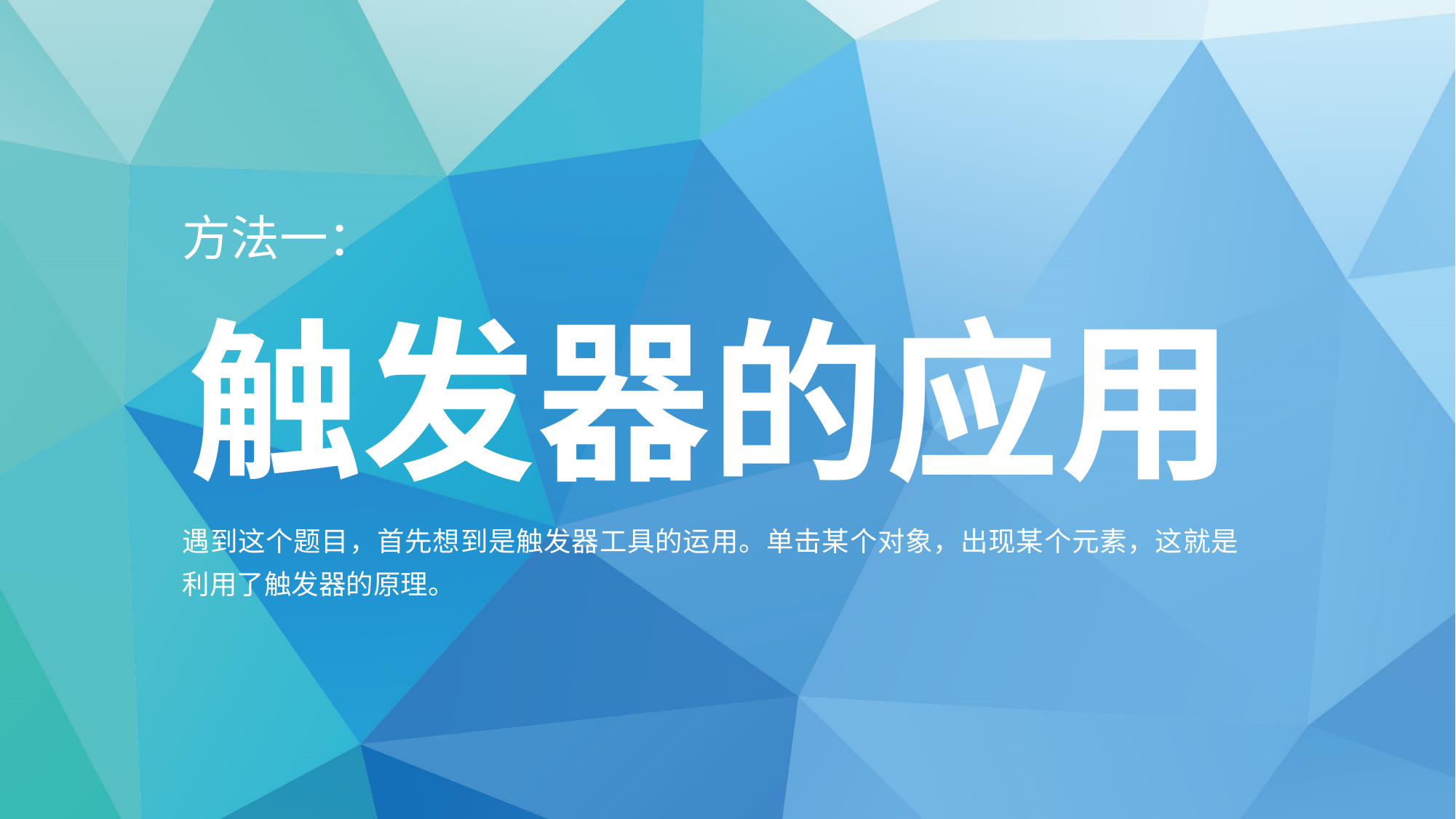

方法一：
触发器的应用
遇到这个题目，首先想到是触发器工具的运用。单击某个对象，出现某个元素，这就是利用了触发器的原理。